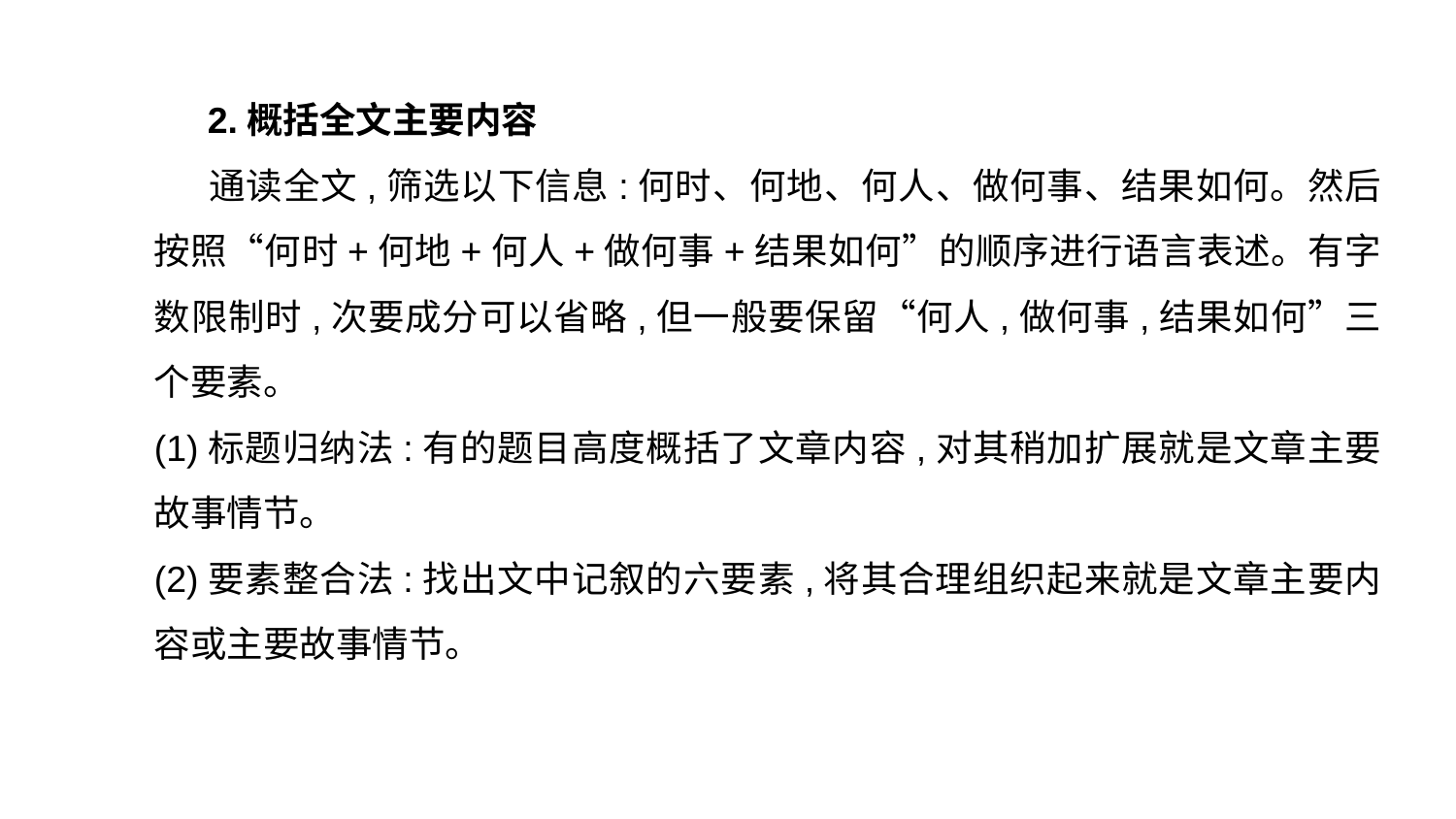

2.概括全文主要内容
     通读全文,筛选以下信息:何时、何地、何人、做何事、结果如何。然后按照“何时+何地+何人+做何事+结果如何”的顺序进行语言表述。有字数限制时,次要成分可以省略,但一般要保留“何人,做何事,结果如何”三个要素。
(1)标题归纳法:有的题目高度概括了文章内容,对其稍加扩展就是文章主要故事情节。
(2)要素整合法:找出文中记叙的六要素,将其合理组织起来就是文章主要内容或主要故事情节。